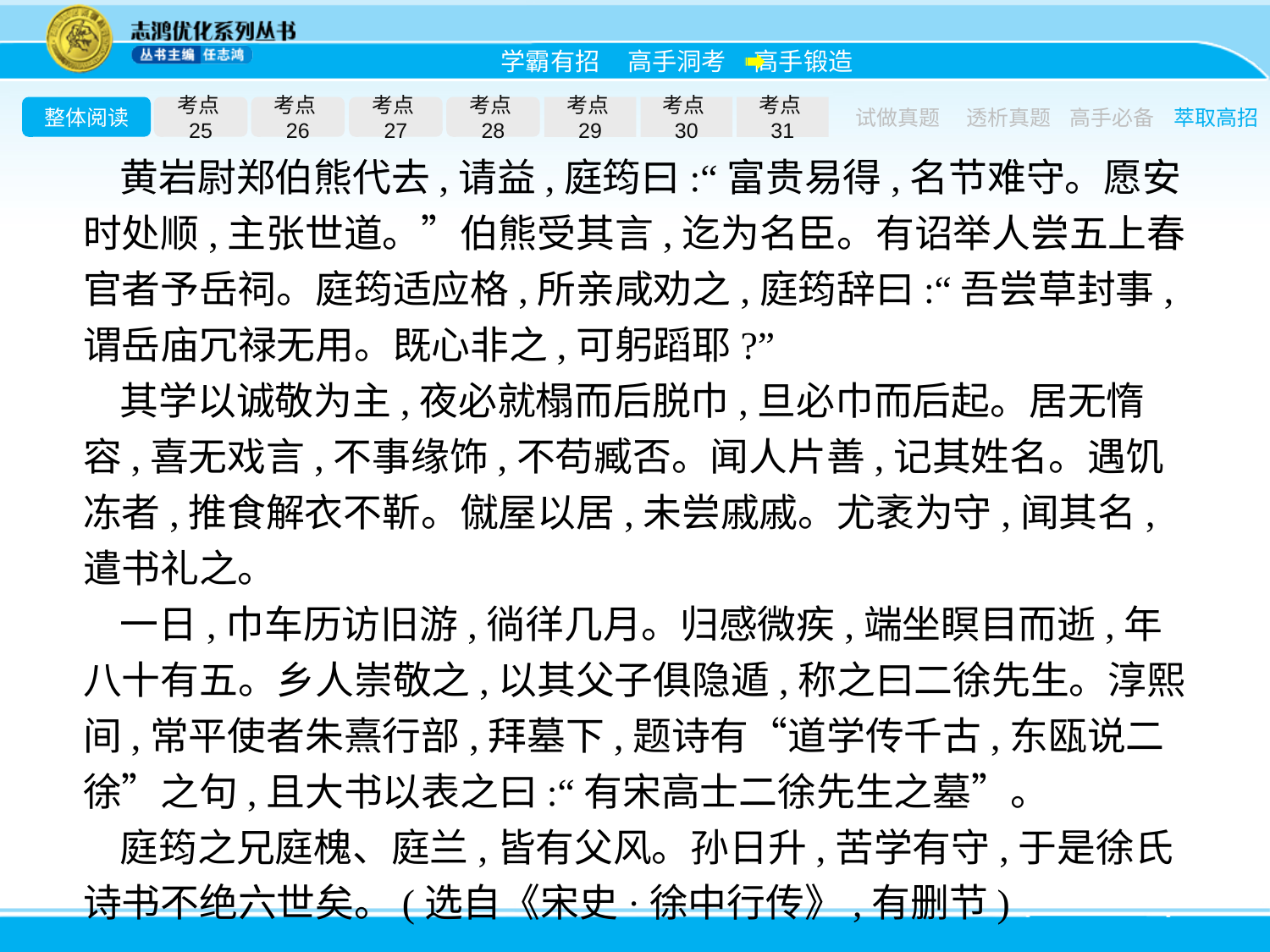

整体阅读
考点25
考点26
考点27
考点28
考点29
考点30
考点31
试做真题
透析真题
高手必备
萃取高招
黄岩尉郑伯熊代去,请益,庭筠曰:“富贵易得,名节难守。愿安时处顺,主张世道。”伯熊受其言,迄为名臣。有诏举人尝五上春官者予岳祠。庭筠适应格,所亲咸劝之,庭筠辞曰:“吾尝草封事,谓岳庙冗禄无用。既心非之,可躬蹈耶?”
其学以诚敬为主,夜必就榻而后脱巾,旦必巾而后起。居无惰容,喜无戏言,不事缘饰,不苟臧否。闻人片善,记其姓名。遇饥冻者,推食解衣不靳。僦屋以居,未尝戚戚。尤袤为守,闻其名,遣书礼之。
一日,巾车历访旧游,徜徉几月。归感微疾,端坐瞑目而逝,年八十有五。乡人崇敬之,以其父子俱隐遁,称之曰二徐先生。淳熙间,常平使者朱熹行部,拜墓下,题诗有“道学传千古,东瓯说二徐”之句,且大书以表之曰:“有宋高士二徐先生之墓”。
庭筠之兄庭槐、庭兰,皆有父风。孙日升,苦学有守,于是徐氏诗书不绝六世矣。(选自《宋史·徐中行传》,有删节)